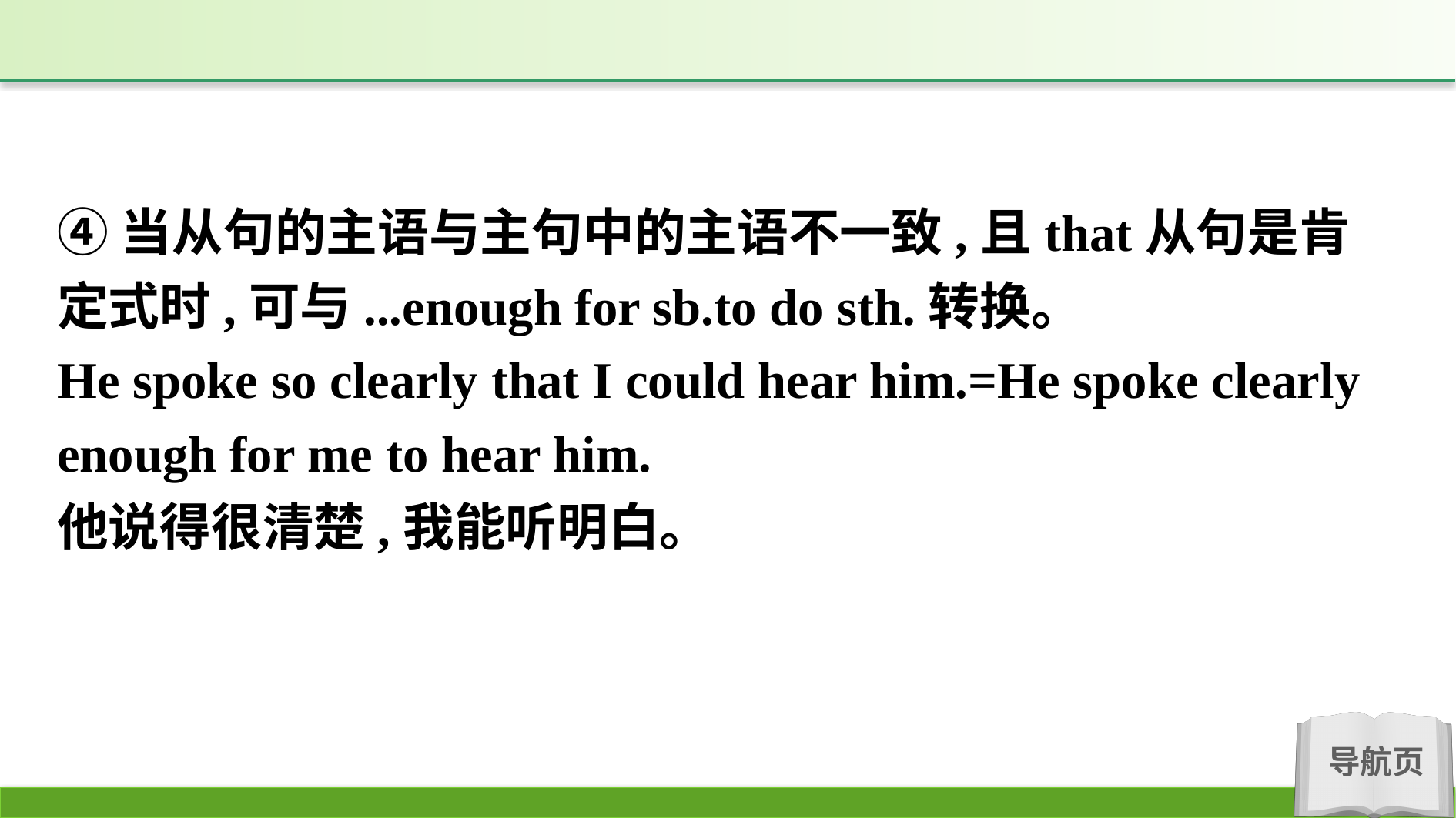

④当从句的主语与主句中的主语不一致,且that从句是肯定式时,可与...enough for sb.to do sth.转换。
He spoke so clearly that I could hear him.=He spoke clearly enough for me to hear him.
他说得很清楚,我能听明白。